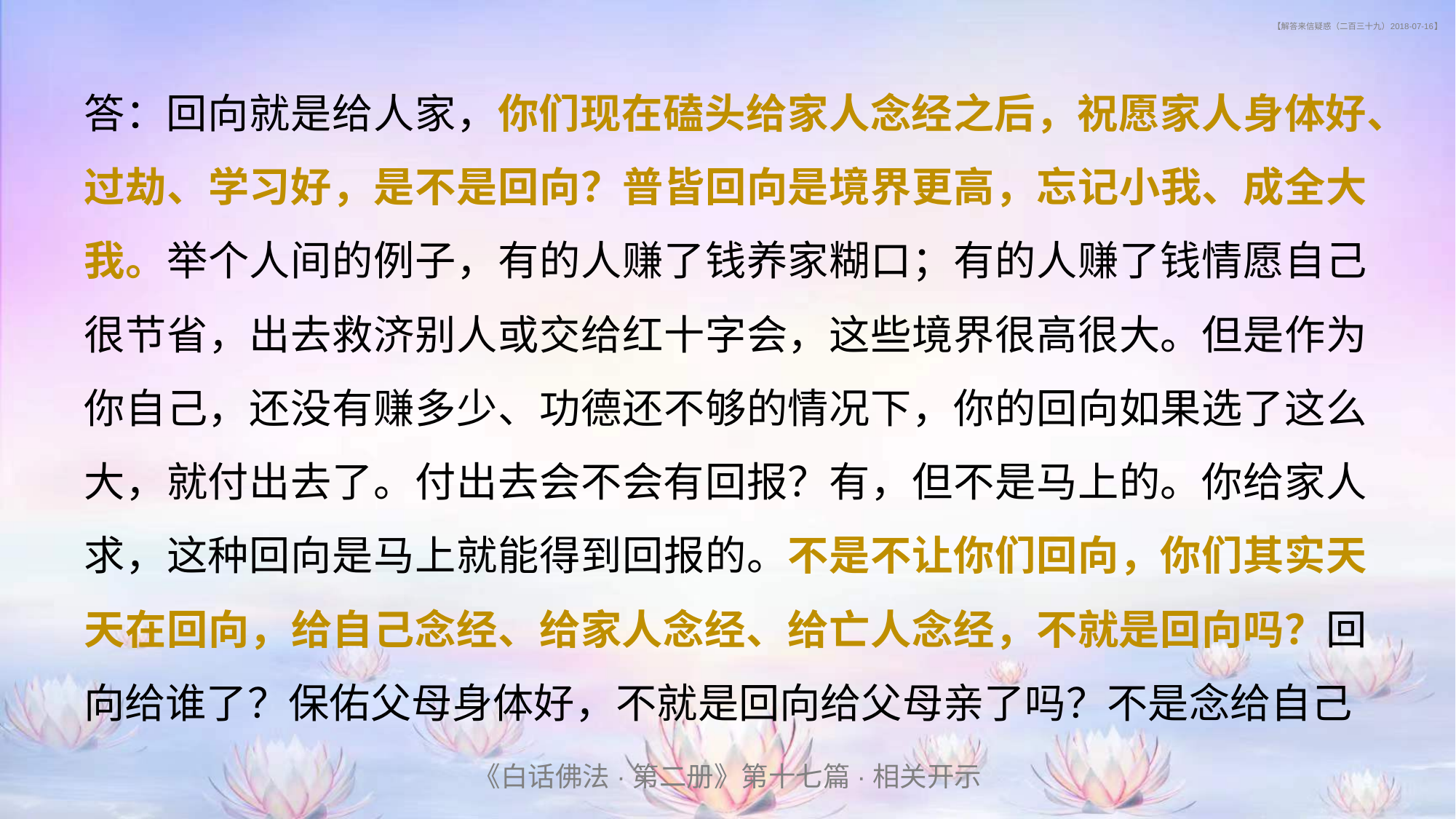

# 【解答来信疑惑（二百三十九）2018-07-16】
答：回向就是给人家，你们现在磕头给家人念经之后，祝愿家人身体好、过劫、学习好，是不是回向？普皆回向是境界更高，忘记小我、成全大我。举个人间的例子，有的人赚了钱养家糊口；有的人赚了钱情愿自己很节省，出去救济别人或交给红十字会，这些境界很高很大。但是作为你自己，还没有赚多少、功德还不够的情况下，你的回向如果选了这么大，就付出去了。付出去会不会有回报？有，但不是马上的。你给家人求，这种回向是马上就能得到回报的。不是不让你们回向，你们其实天天在回向，给自己念经、给家人念经、给亡人念经，不就是回向吗？回向给谁了？保佑父母身体好，不就是回向给父母亲了吗？不是念给自己
《白话佛法·第二册》第十七篇·相关开示